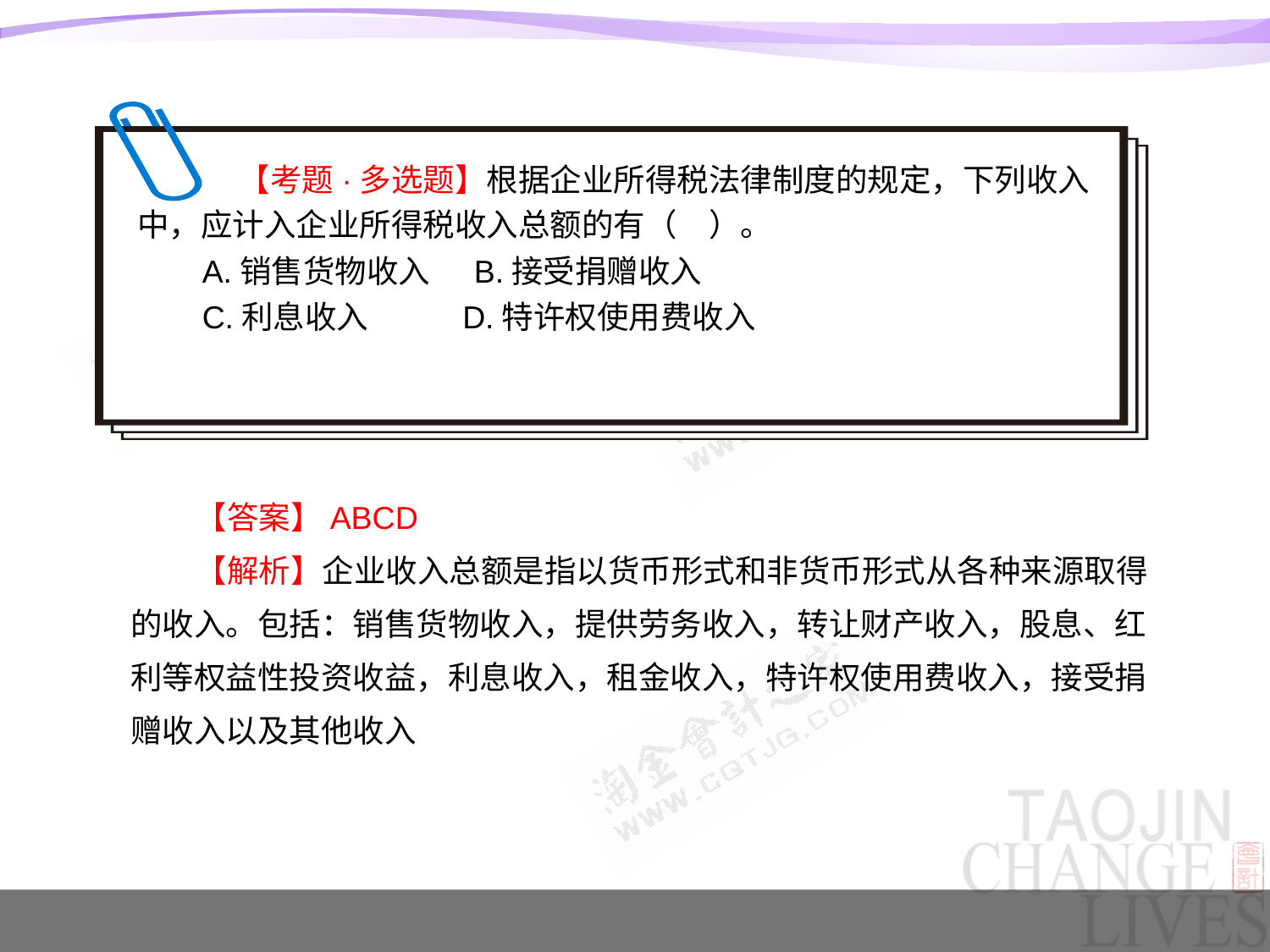

【考题·多选题】根据企业所得税法律制度的规定，下列收入中，应计入企业所得税收入总额的有（　）。
A.销售货物收入     B.接受捐赠收入
C.利息收入            D.特许权使用费收入

【答案】ABCD
【解析】企业收入总额是指以货币形式和非货币形式从各种来源取得的收入。包括：销售货物收入，提供劳务收入，转让财产收入，股息、红利等权益性投资收益，利息收入，租金收入，特许权使用费收入，接受捐赠收入以及其他收入。